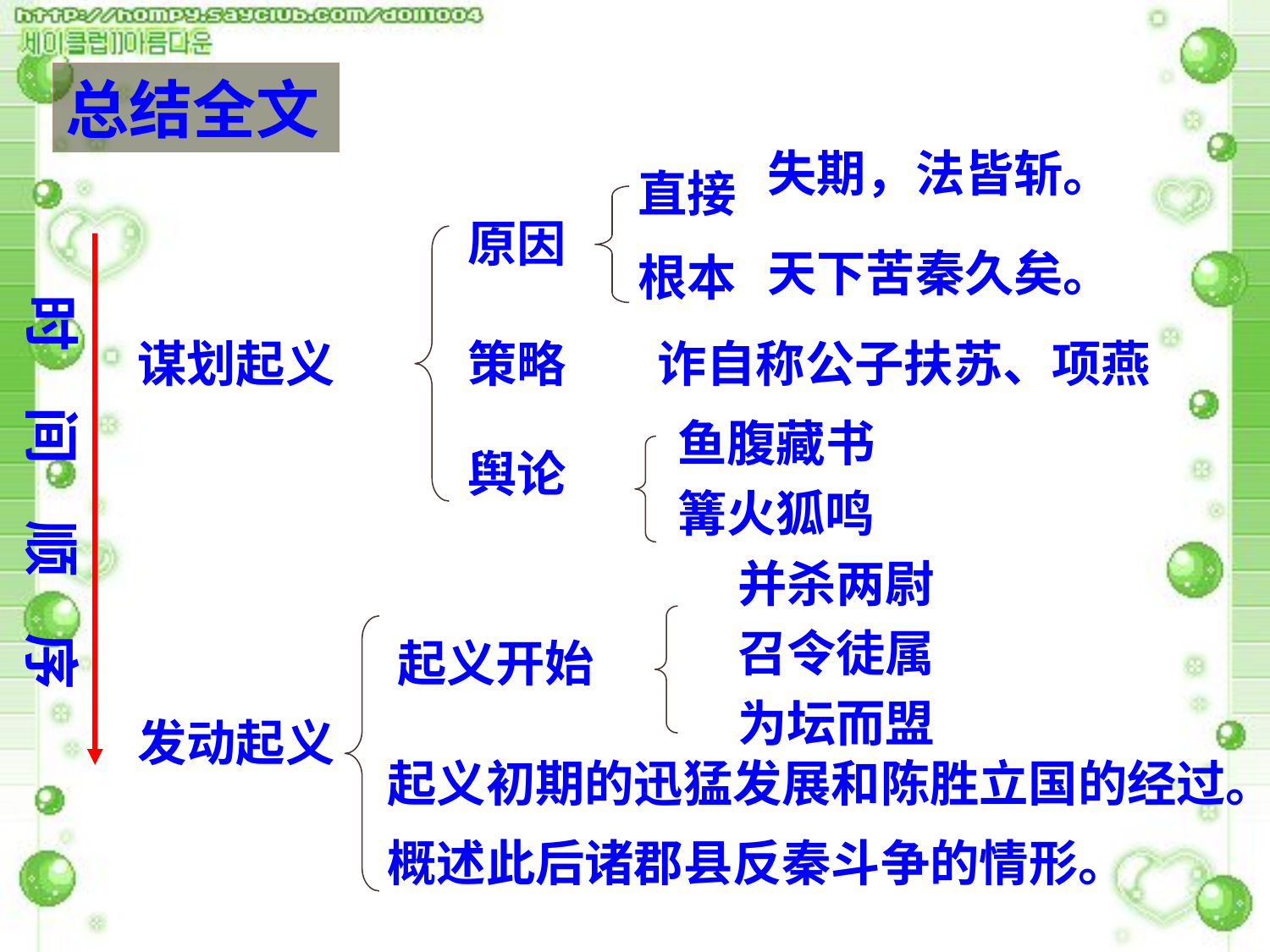

总结全文
失期，法皆斩。
直接
根本

时　间　顺　序
原因

天下苦秦久矣。
谋划起义
策略
诈自称公子扶苏、项燕
鱼腹藏书
舆论

篝火狐鸣
并杀两尉

召令徒属
起义开始
为坛而盟
发动起义
起义初期的迅猛发展和陈胜立国的经过。
概述此后诸郡县反秦斗争的情形。